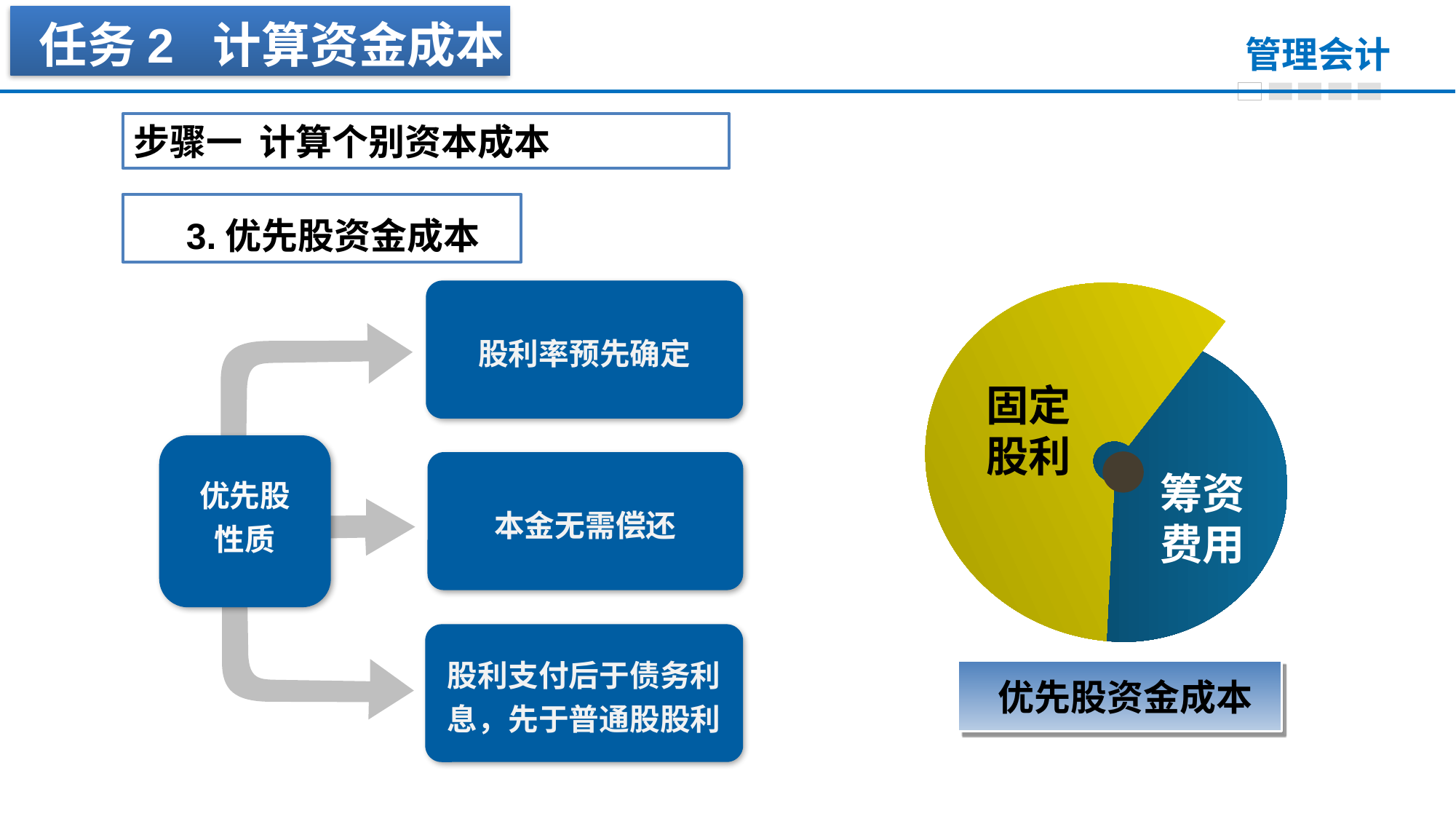

任务2  计算资金成本
步骤一  计算个别资本成本
 3.优先股资金成本

股利率预先确定

固定股利

优先股
性质

本金无需偿还
筹资费用

股利支付后于债务利息，先于普通股股利

优先股资金成本